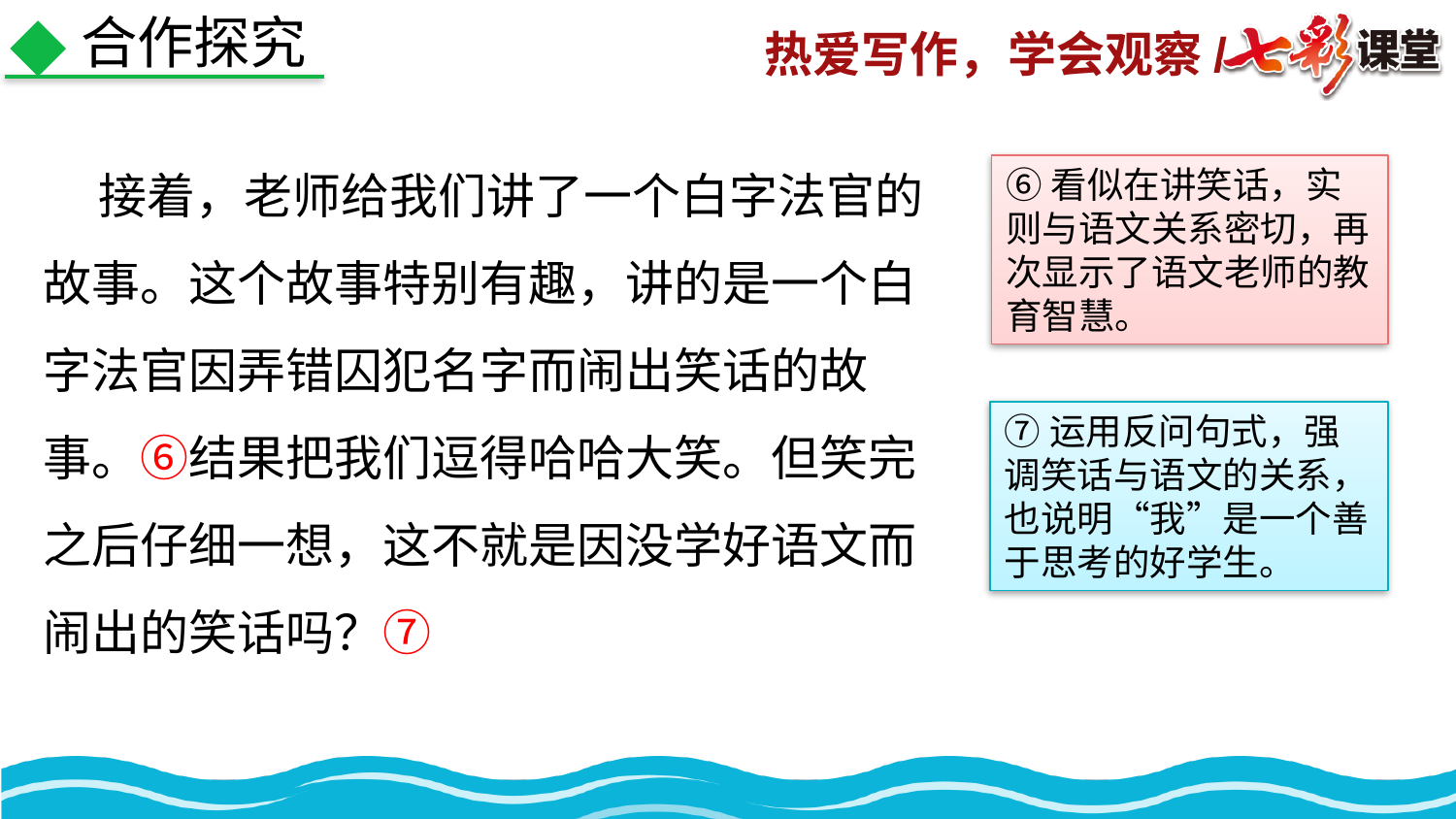

合作探究

    接着，老师给我们讲了一个白字法官的故事。这个故事特别有趣，讲的是一个白字法官因弄错囚犯名字而闹出笑话的故事。⑥结果把我们逗得哈哈大笑。但笑完之后仔细一想，这不就是因没学好语文而闹出的笑话吗？⑦
⑥看似在讲笑话，实则与语文关系密切，再次显示了语文老师的教育智慧。
⑦运用反问句式，强调笑话与语文的关系，也说明“我”是一个善于思考的好学生。